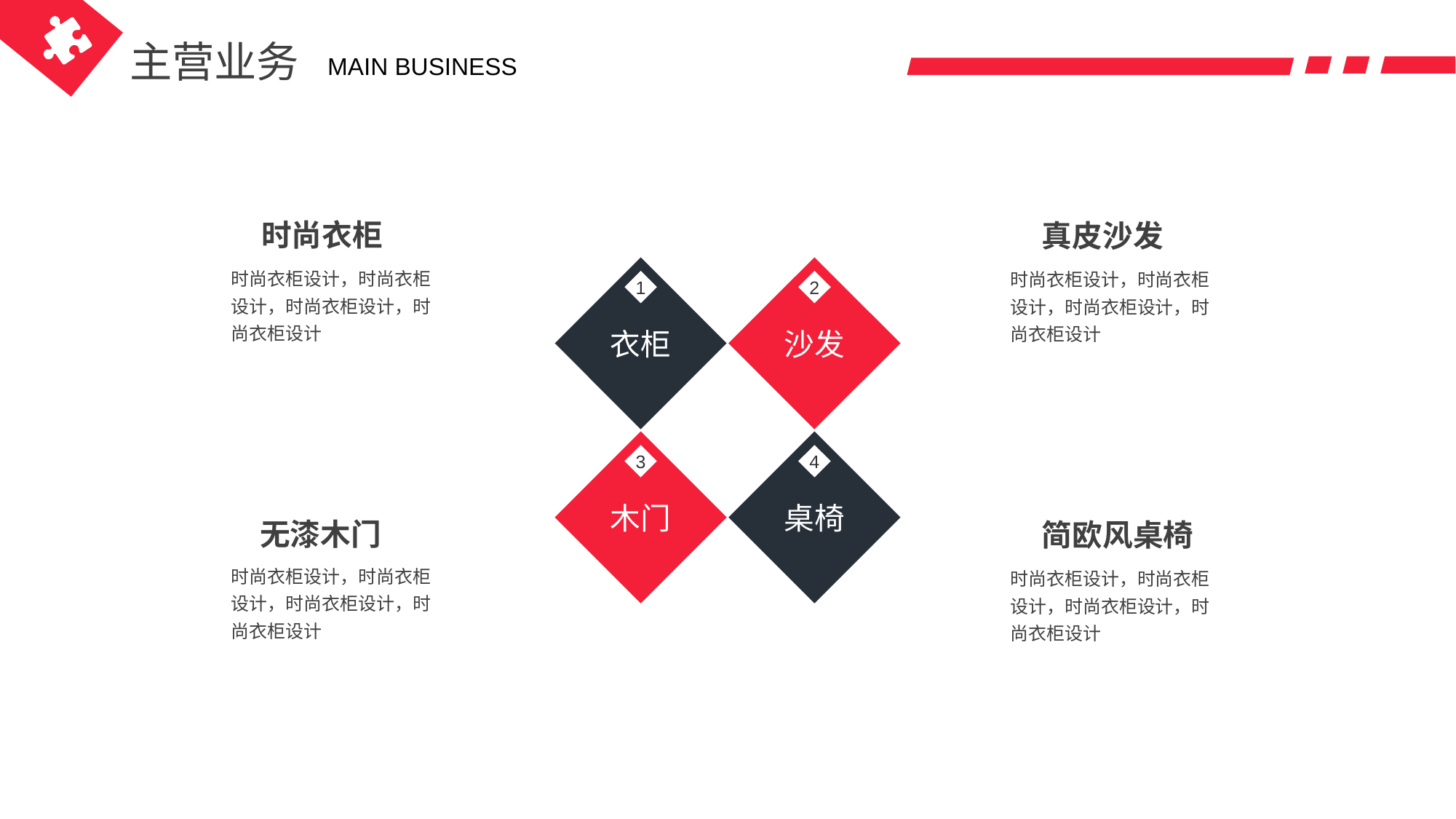

主营业务
MAIN BUSINESS
时尚衣柜
时尚衣柜设计，时尚衣柜设计，时尚衣柜设计，时尚衣柜设计
真皮沙发
时尚衣柜设计，时尚衣柜设计，时尚衣柜设计，时尚衣柜设计
衣柜
沙发
1
2
木门
桌椅
3
4
无漆木门
时尚衣柜设计，时尚衣柜设计，时尚衣柜设计，时尚衣柜设计
简欧风桌椅
时尚衣柜设计，时尚衣柜设计，时尚衣柜设计，时尚衣柜设计